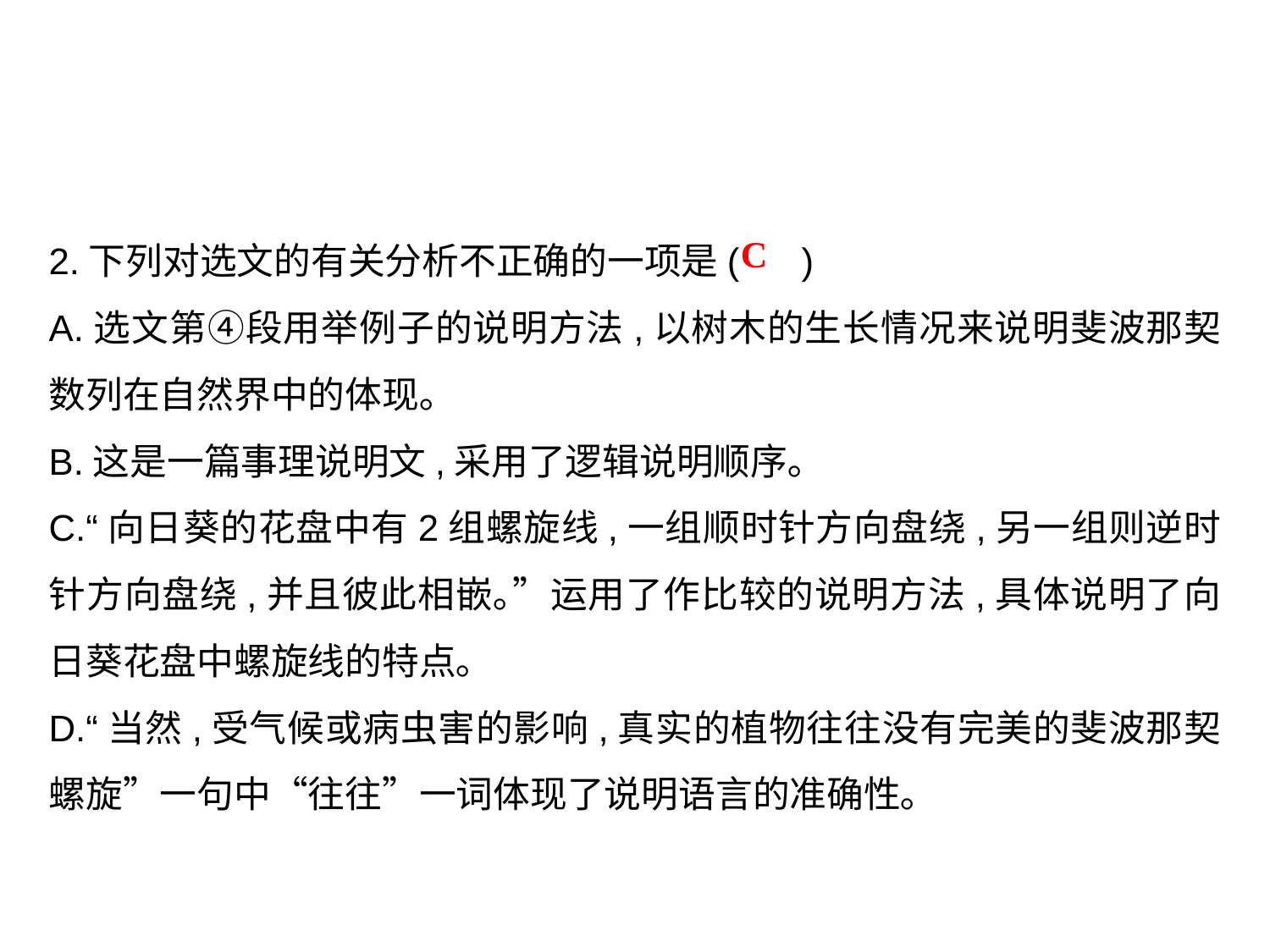

2.下列对选文的有关分析不正确的一项是(      )
A.选文第④段用举例子的说明方法,以树木的生长情况来说明斐波那契数列在自然界中的体现｡
B.这是一篇事理说明文,采用了逻辑说明顺序｡
C.“向日葵的花盘中有2组螺旋线,一组顺时针方向盘绕,另一组则逆时针方向盘绕,并且彼此相嵌｡”运用了作比较的说明方法,具体说明了向日葵花盘中螺旋线的特点｡
D.“当然,受气候或病虫害的影响,真实的植物往往没有完美的斐波那契螺旋”一句中“往往”一词体现了说明语言的准确性｡
C